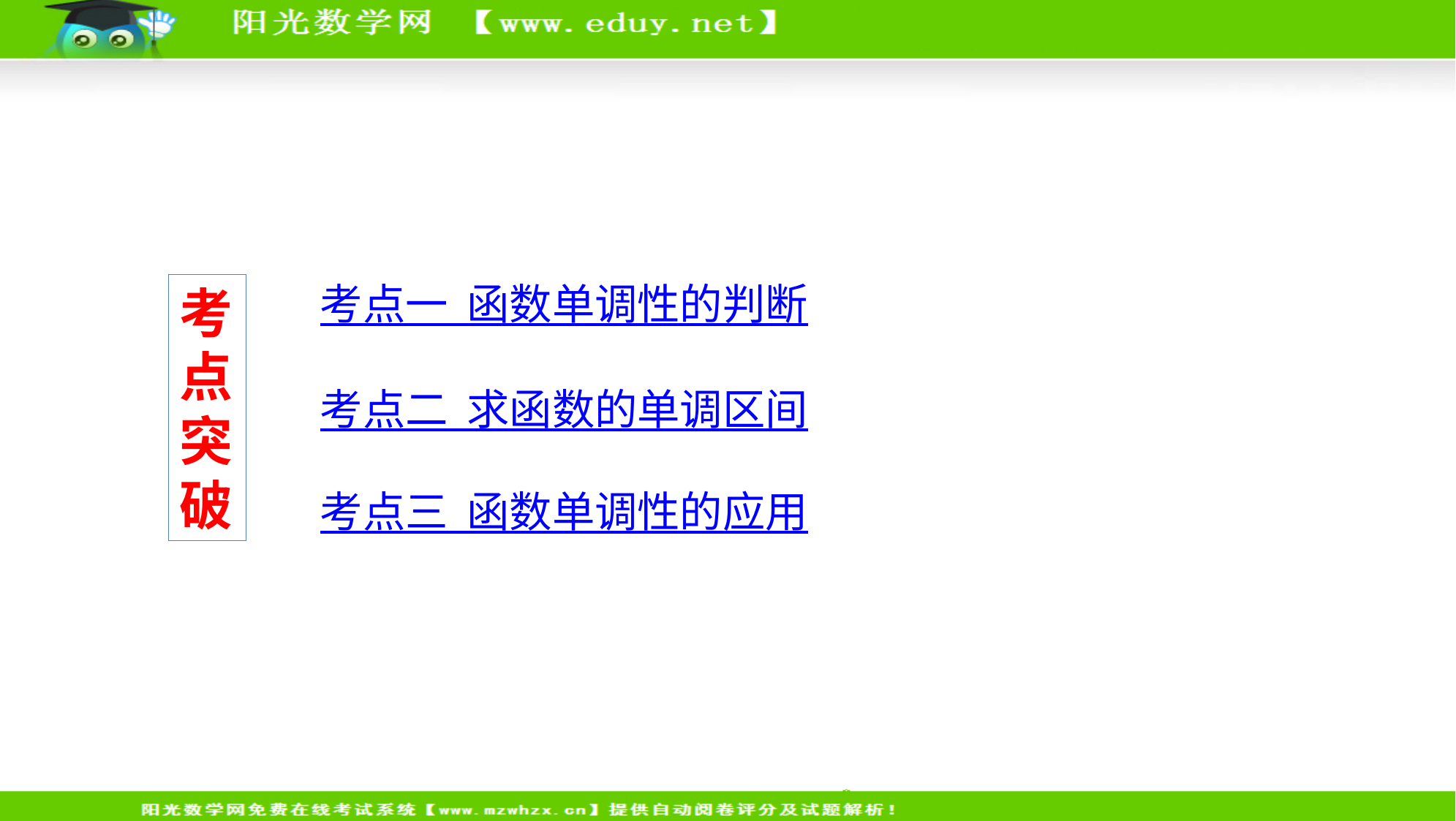

考点一  函数单调性的判断
考点突破
考点二  求函数的单调区间
考点三  函数单调性的应用